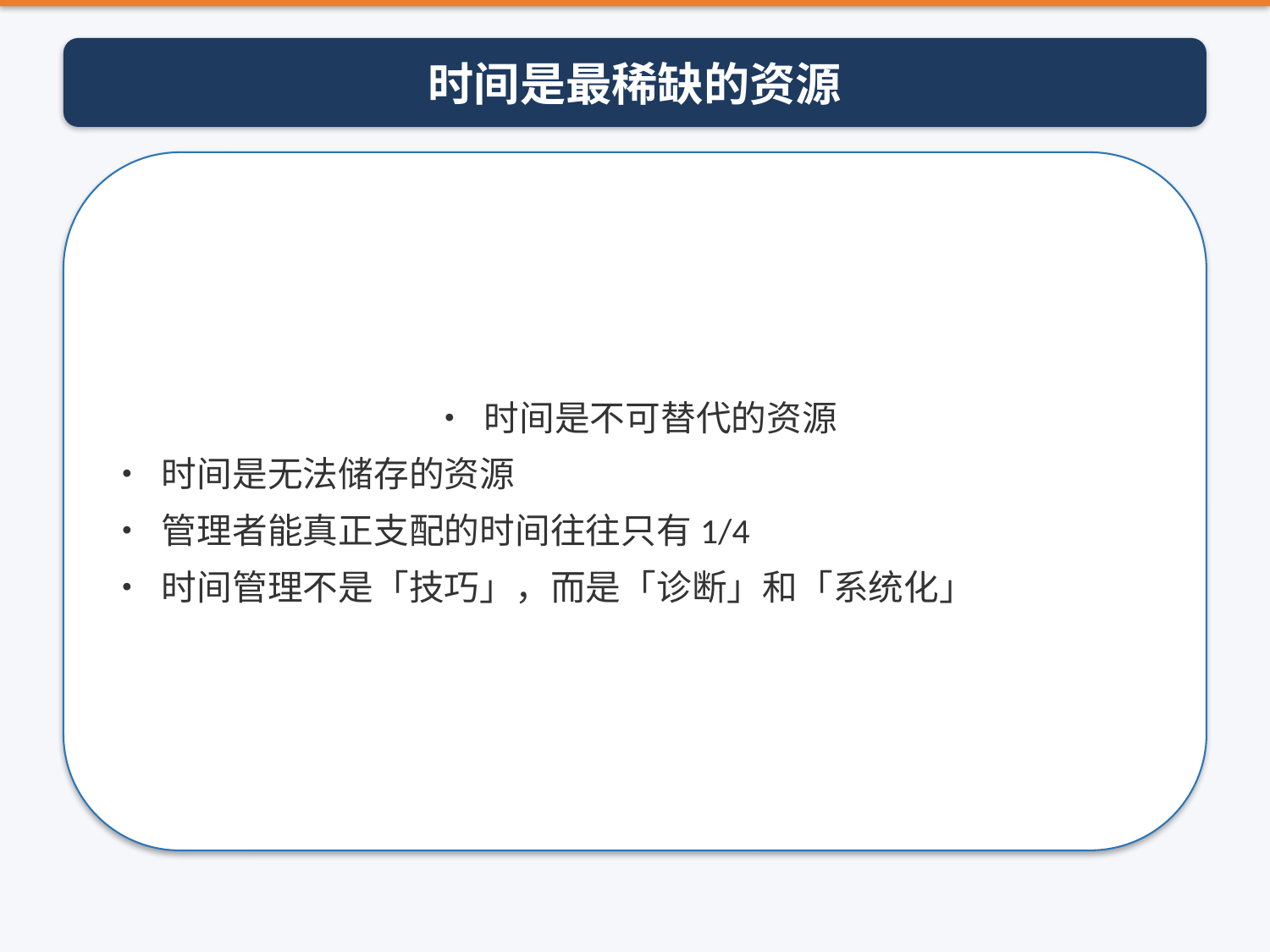

时间是最稀缺的资源
• 时间是不可替代的资源
• 时间是无法储存的资源
• 管理者能真正支配的时间往往只有1/4
• 时间管理不是「技巧」，而是「诊断」和「系统化」